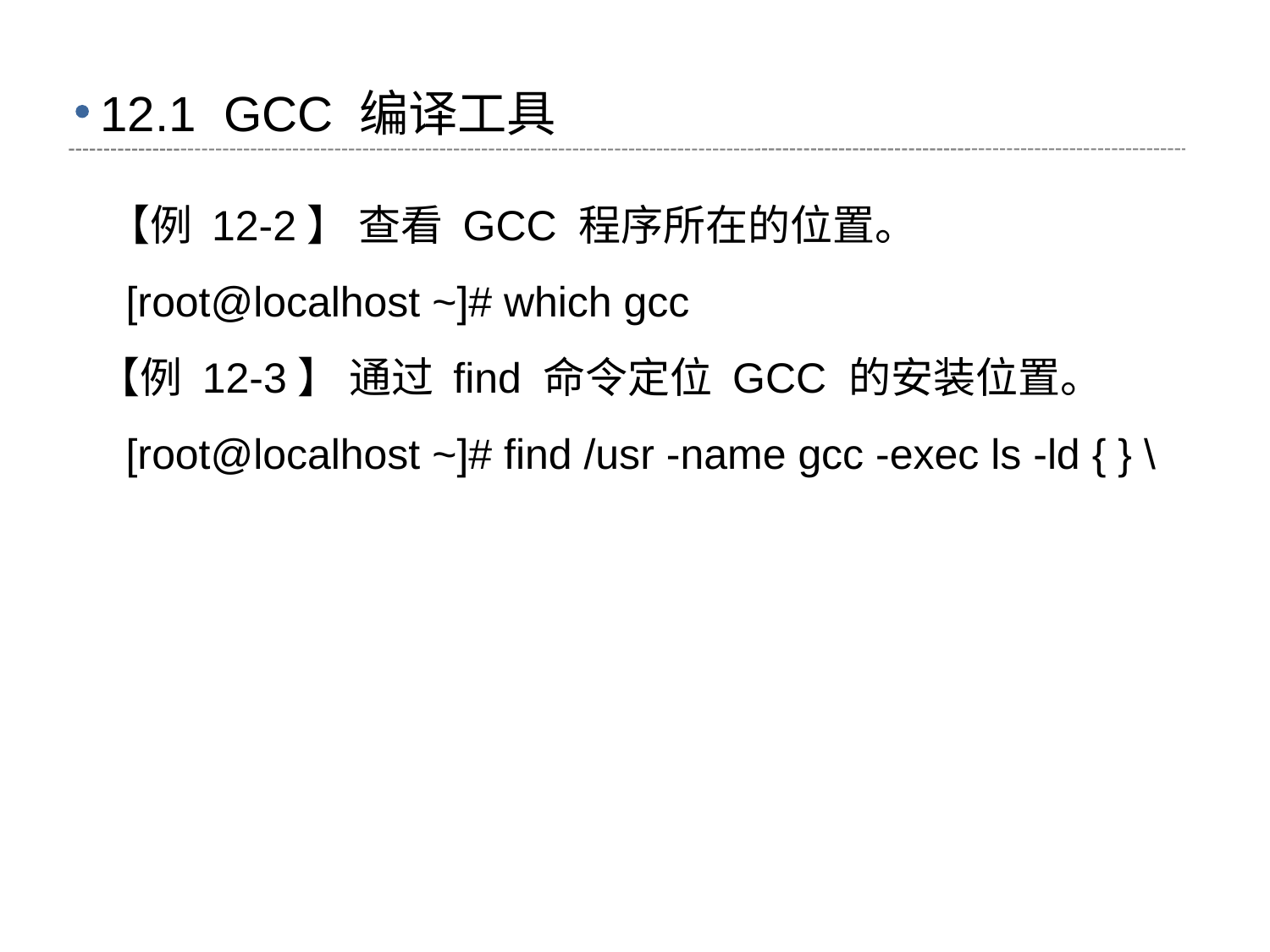

# 12.1  GCC 编译工具
  【例 12-2】 查看 GCC 程序所在的位置。
    [root@localhost ~]# which gcc
 【例 12-3】 通过 find 命令定位 GCC 的安装位置。
    [root@localhost ~]# find /usr -name gcc -exec ls -ld { } \